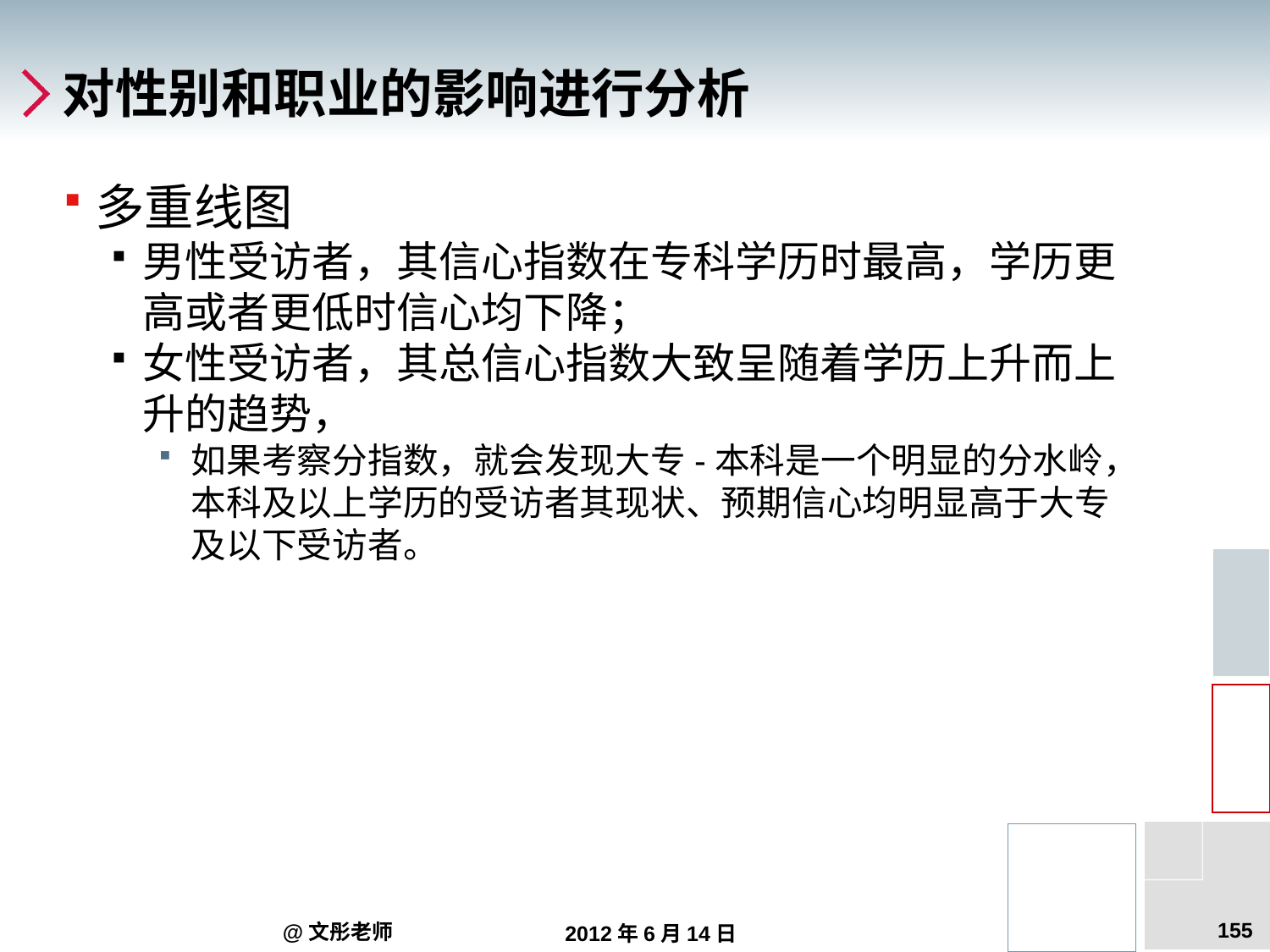

# 对性别和职业的影响进行分析
多重线图
男性受访者，其信心指数在专科学历时最高，学历更高或者更低时信心均下降；
女性受访者，其总信心指数大致呈随着学历上升而上升的趋势，
如果考察分指数，就会发现大专-本科是一个明显的分水岭，本科及以上学历的受访者其现状、预期信心均明显高于大专及以下受访者。

155
@文彤老师

2012年6月14日